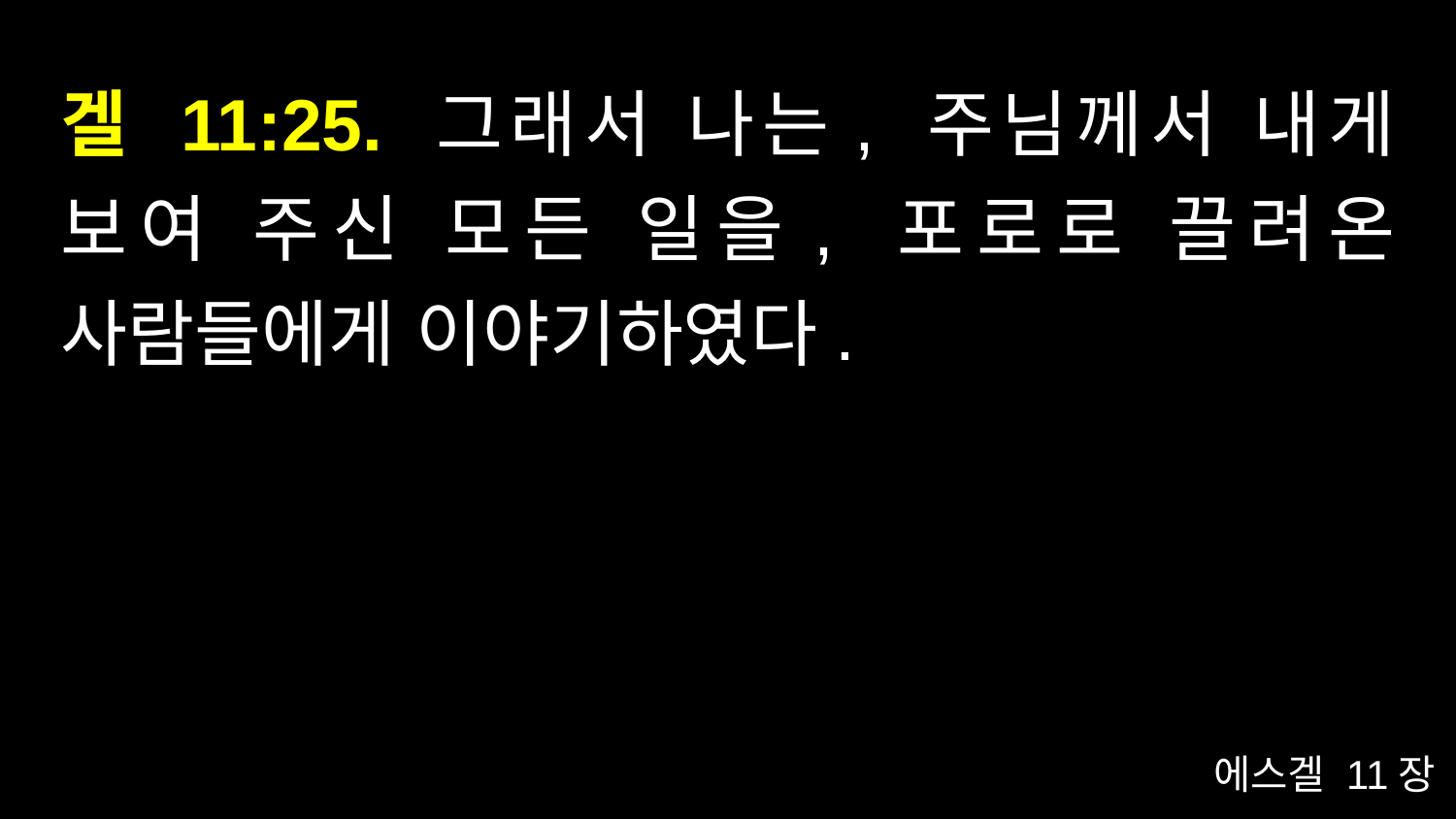

# 겔 11:25. 그래서 나는, 주님께서 내게 보여 주신 모든 일을, 포로로 끌려온 사람들에게 이야기하였다.
에스겔 11장